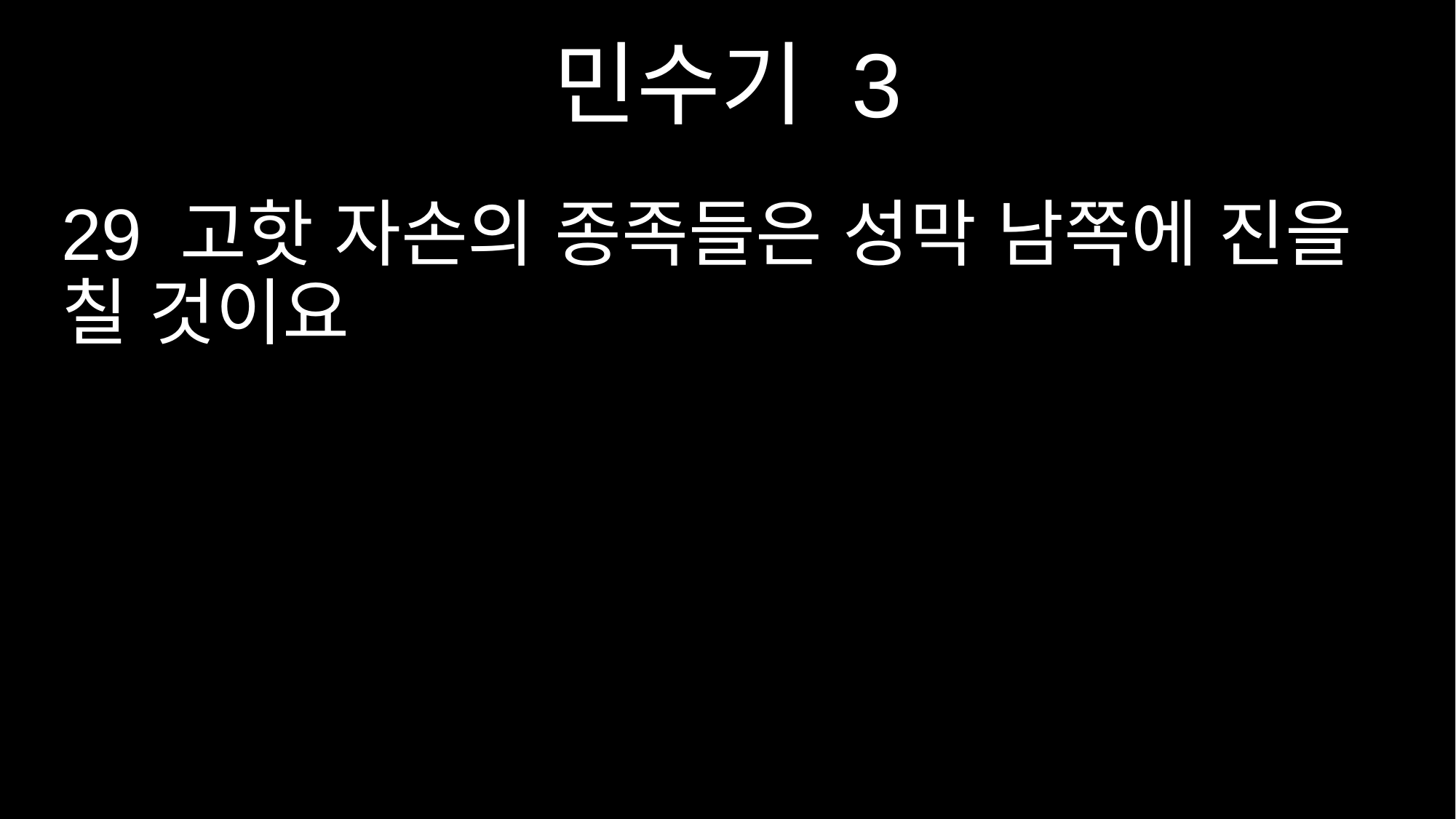

민수기 3
29 고핫 자손의 종족들은 성막 남쪽에 진을 칠 것이요